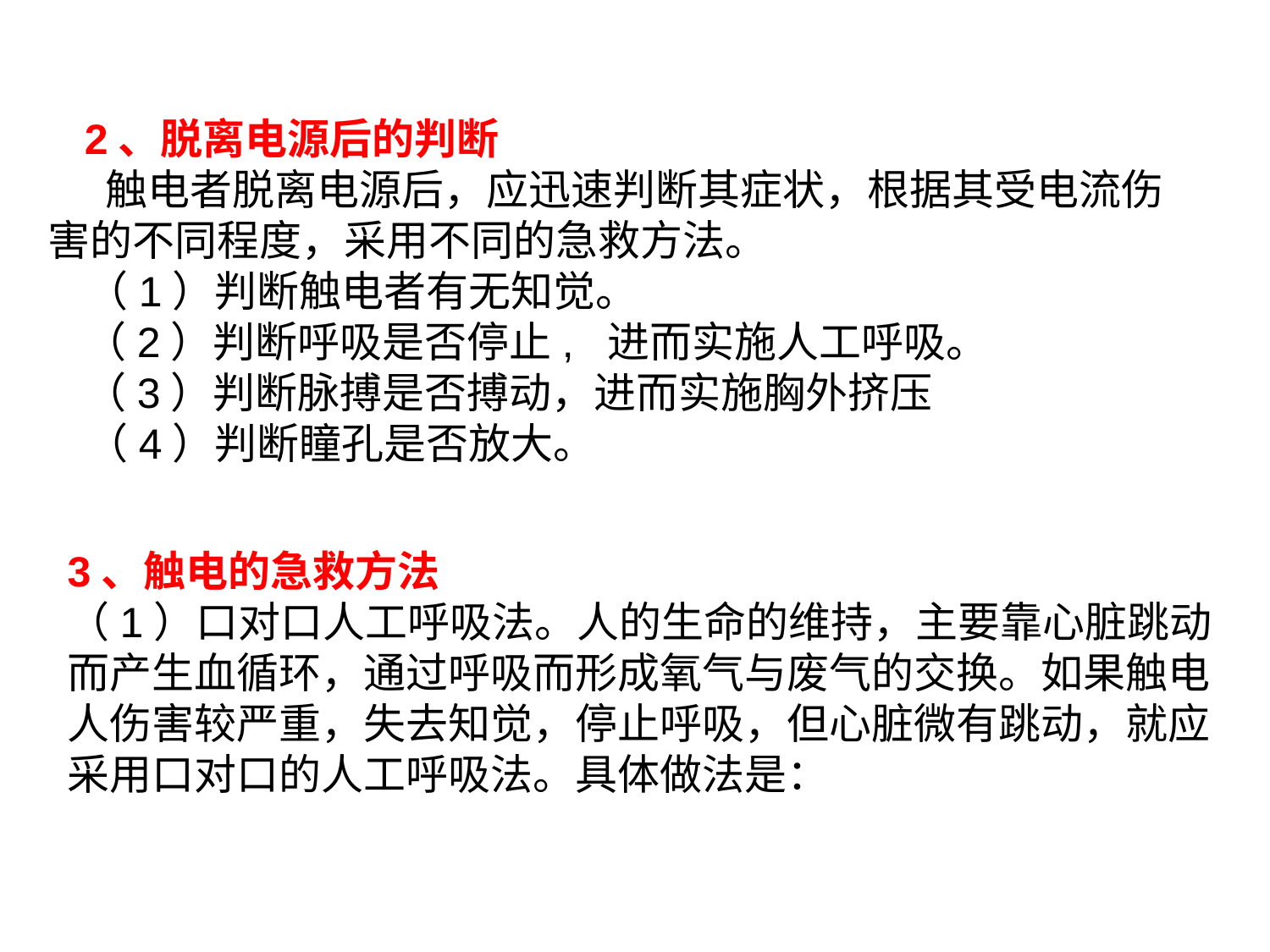

2、脱离电源后的判断
     触电者脱离电源后，应迅速判断其症状，根据其受电流伤害的不同程度，采用不同的急救方法。
   （1）判断触电者有无知觉。
（2）判断呼吸是否停止,  进而实施人工呼吸。
（3）判断脉搏是否搏动，进而实施胸外挤压
   （4）判断瞳孔是否放大。

3、触电的急救方法
（1）口对口人工呼吸法。人的生命的维持，主要靠心脏跳动而产生血循环，通过呼吸而形成氧气与废气的交换。如果触电人伤害较严重，失去知觉，停止呼吸，但心脏微有跳动，就应采用口对口的人工呼吸法。具体做法是：